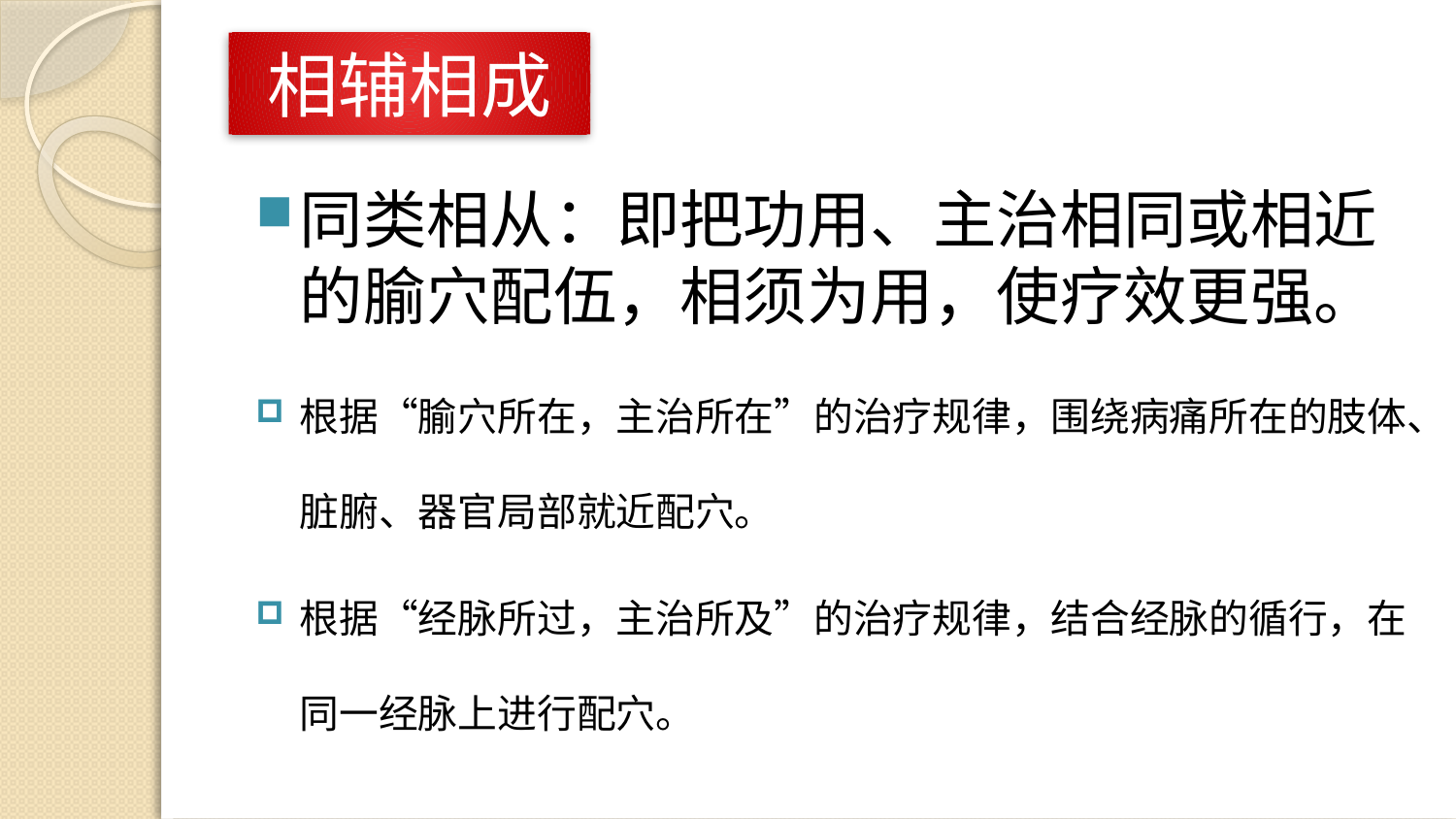

# 相辅相成
同类相从：即把功用、主治相同或相近的腧穴配伍，相须为用，使疗效更强。
根据“腧穴所在，主治所在”的治疗规律，围绕病痛所在的肢体、脏腑、器官局部就近配穴。
根据“经脉所过，主治所及”的治疗规律，结合经脉的循行，在同一经脉上进行配穴。